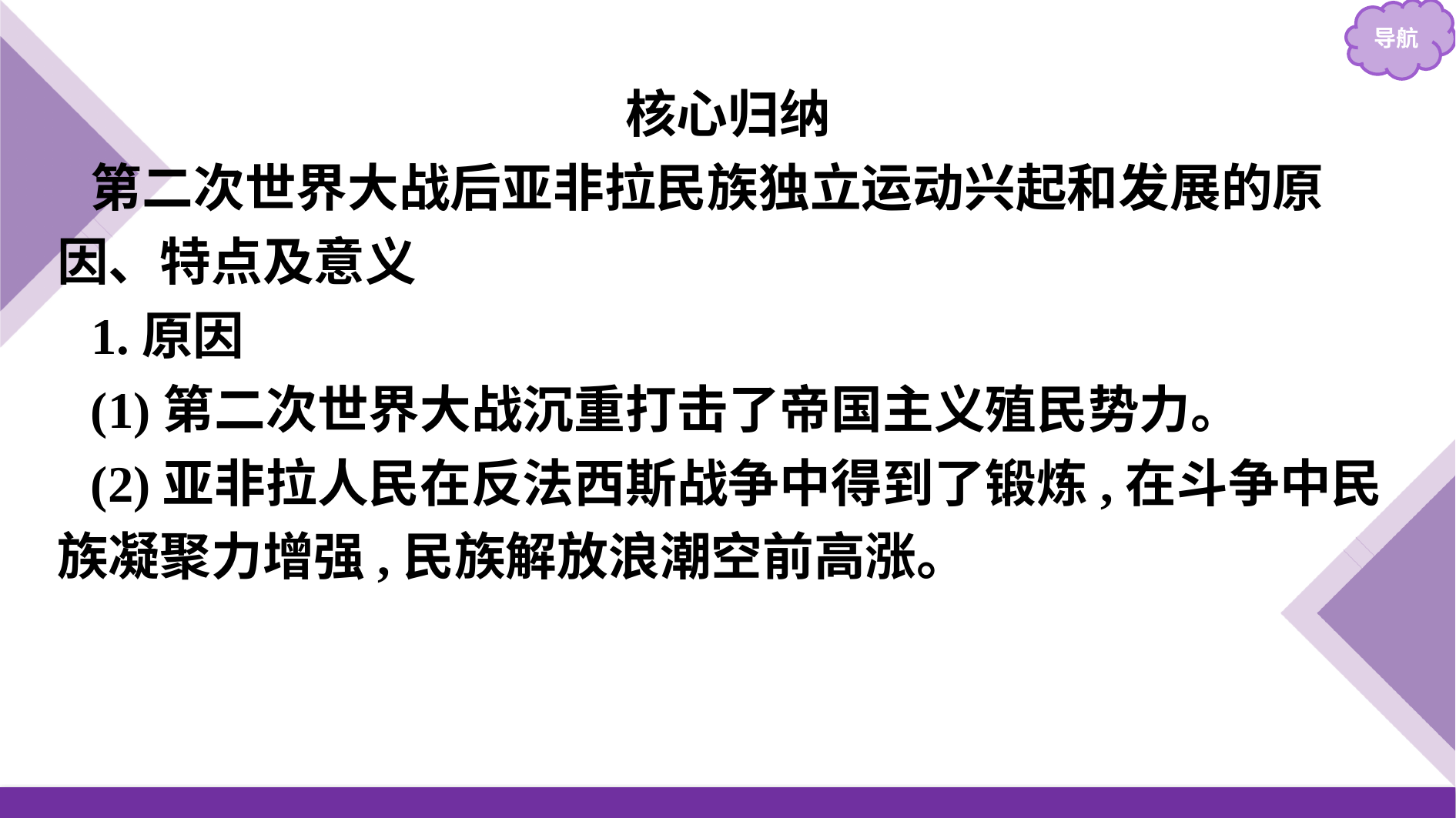

核心归纳
第二次世界大战后亚非拉民族独立运动兴起和发展的原因、特点及意义
1.原因
(1)第二次世界大战沉重打击了帝国主义殖民势力。
(2)亚非拉人民在反法西斯战争中得到了锻炼,在斗争中民族凝聚力增强,民族解放浪潮空前高涨。